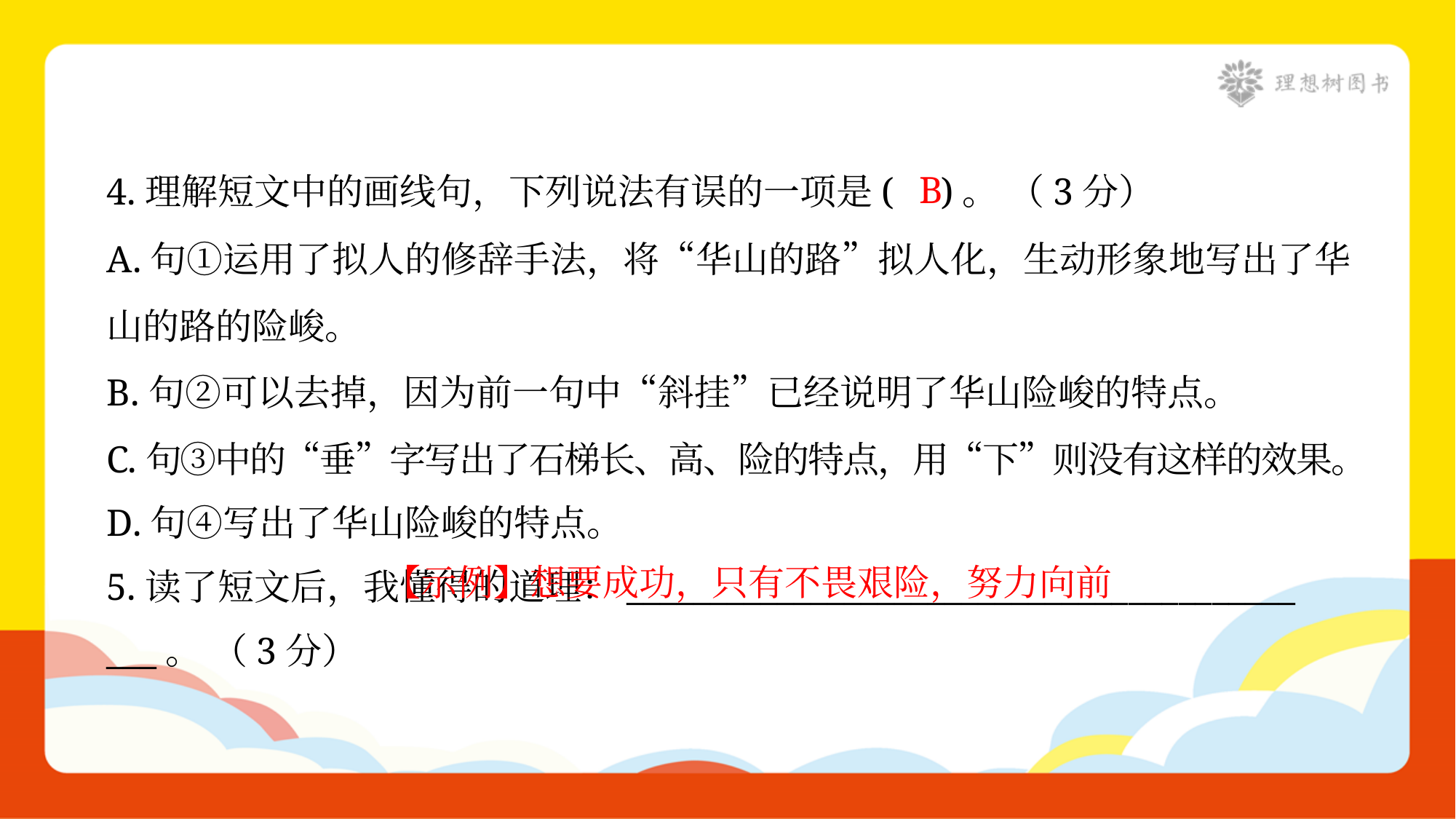

B
4.理解短文中的画线句，下列说法有误的一项是(     )。 （3分）
A.句①运用了拟人的修辞手法，将“华山的路”拟人化，生动形象地写出了华
山的路的险峻。
B.句②可以去掉，因为前一句中“斜挂”已经说明了华山险峻的特点。
C.句③中的“垂”字写出了石梯长、高、险的特点，用“下”则没有这样的效果。
D.句④写出了华山险峻的特点。
                             【示例】想要成功，只有不畏艰险，努力向前
5.读了短文后，我懂得的道理：________________________________________
___。 （3分）